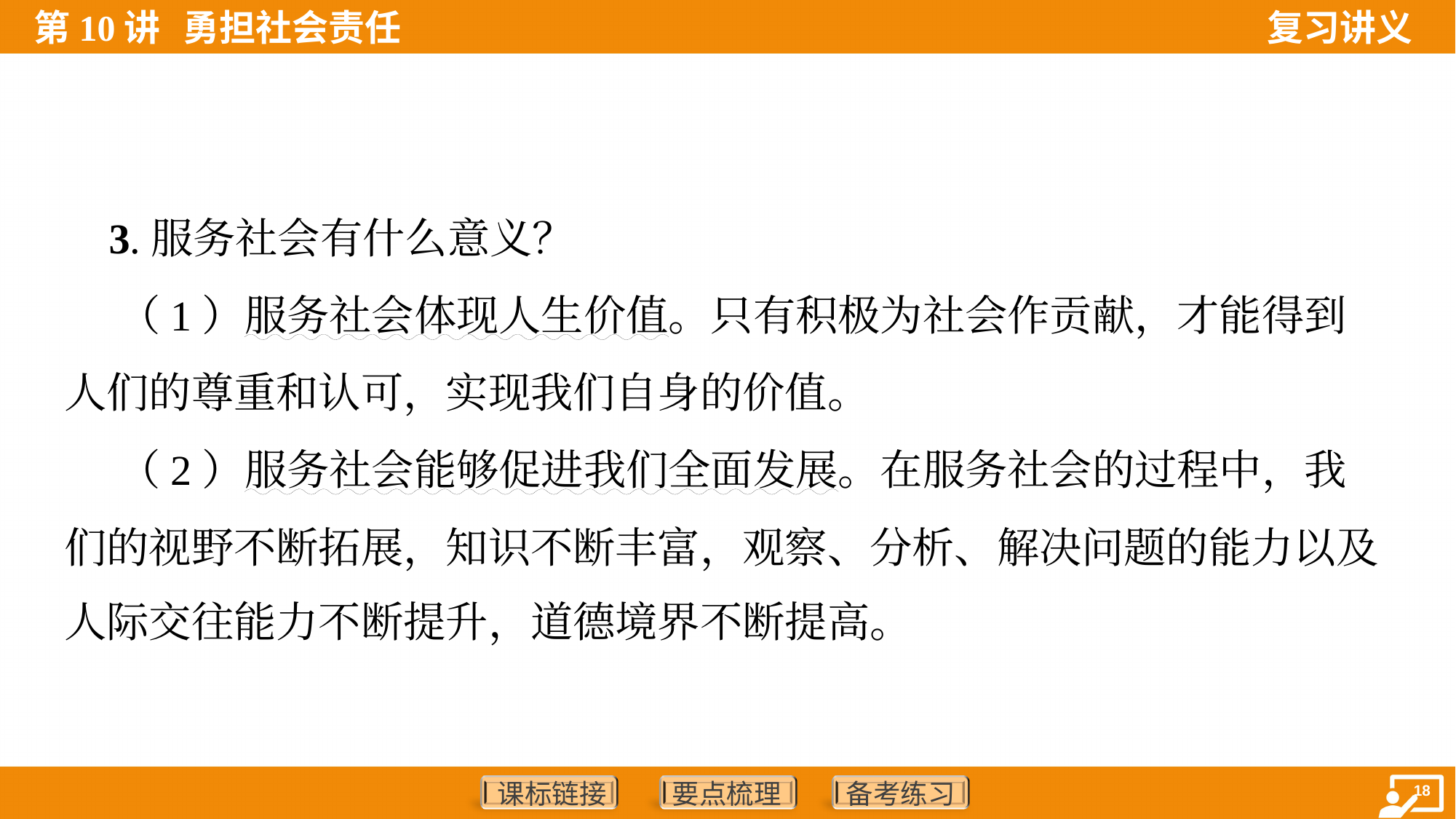

3.服务社会有什么意义？
    （1）服务社会体现人生价值。只有积极为社会作贡献，才能得到
人们的尊重和认可，实现我们自身的价值。
    （2）服务社会能够促进我们全面发展。在服务社会的过程中，我
们的视野不断拓展，知识不断丰富，观察、分析、解决问题的能力以及
人际交往能力不断提升，道德境界不断提高。